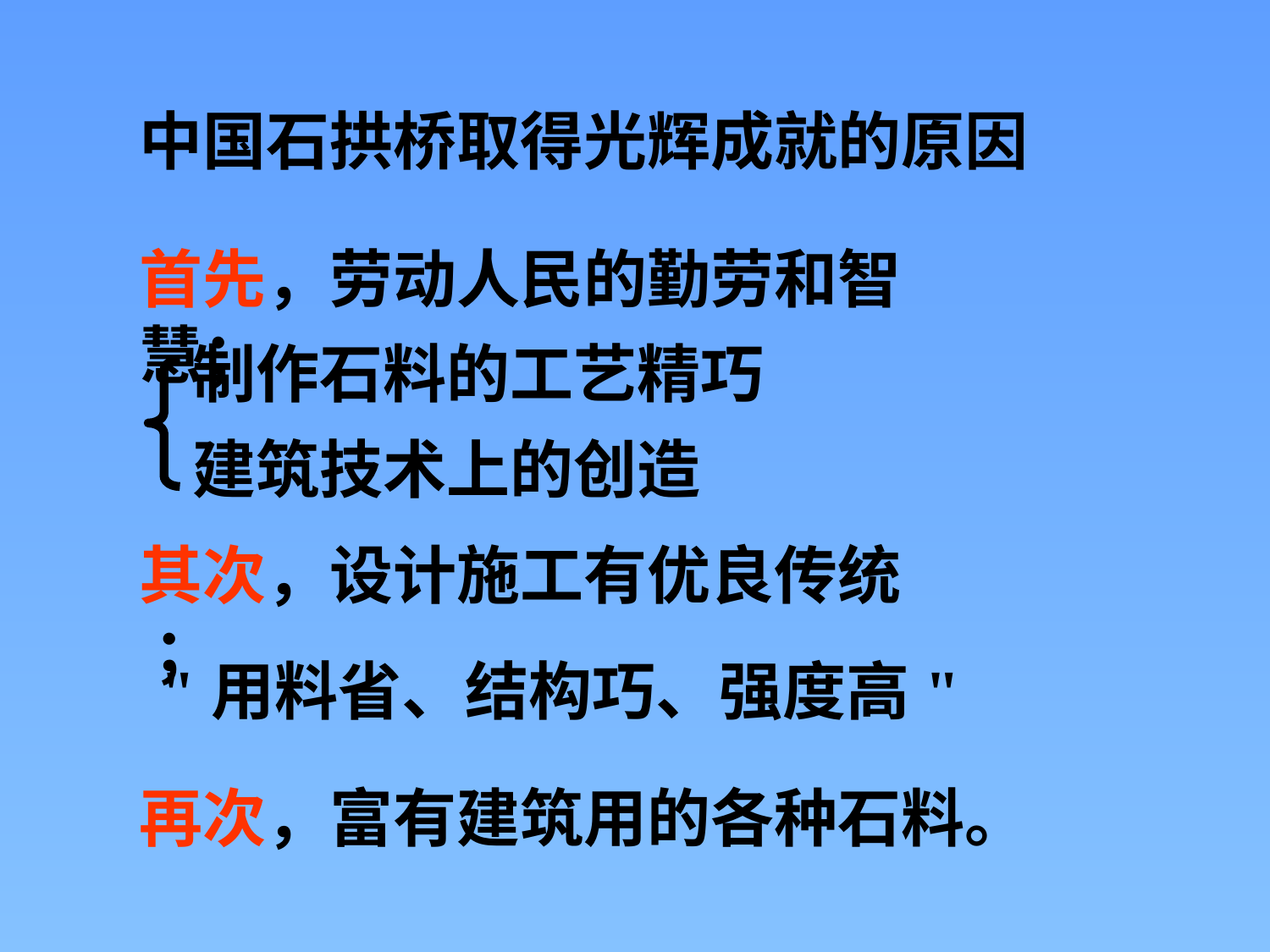

中国石拱桥取得光辉成就的原因
首先，劳动人民的勤劳和智慧；
制作石料的工艺精巧

建筑技术上的创造
其次，设计施工有优良传统 ；
"用料省、结构巧、强度高"
再次，富有建筑用的各种石料。